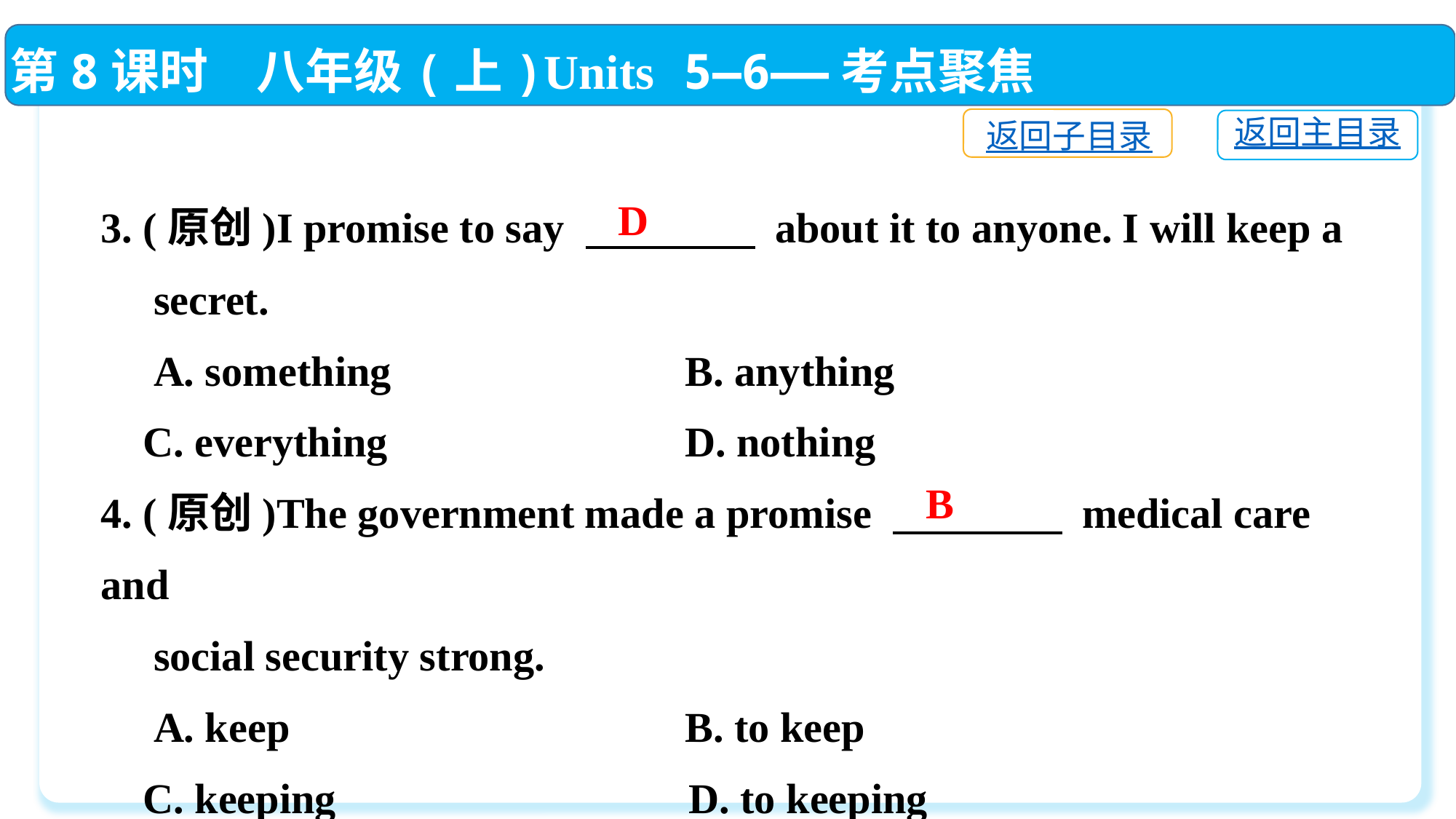

第8课时　八年级(上)Units 5—6——考点聚焦

返回子目录
返回主目录
3. (原创)I promise to say 　　　　 about it to anyone. I will keep a
     secret.
     A. something		              B. anything
    C. everything		              D. nothing
4. (原创)The government made a promise 　　　　 medical care and
     social security strong.
     A. keep			              B. to keep
    C. keeping			    D. to keeping
D

B